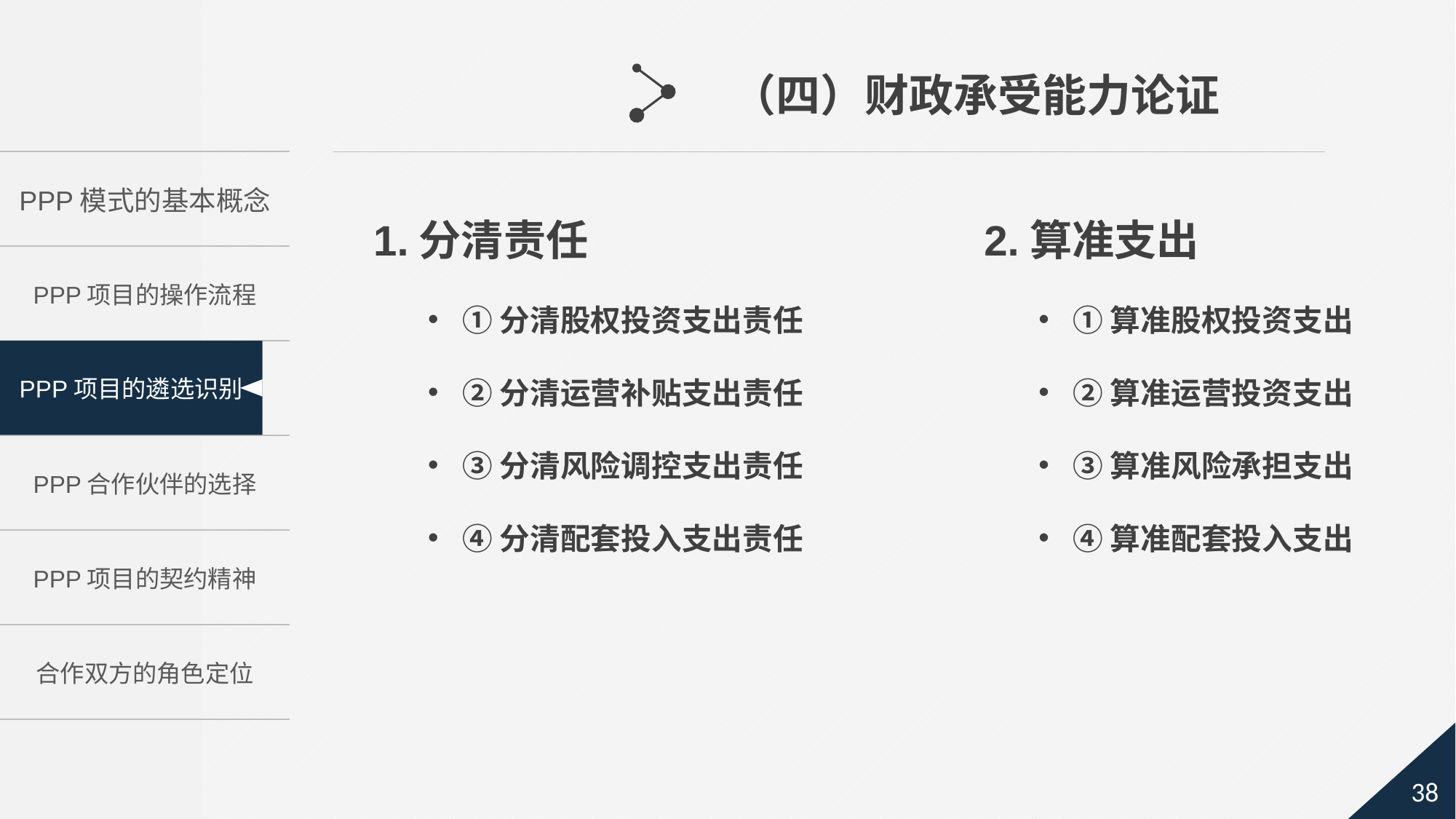

（四）财政承受能力论证
1.分清责任

①分清股权投资支出责任

②分清运营补贴支出责任

③分清风险调控支出责任

④分清配套投入支出责任
2.算准支出

①算准股权投资支出

②算准运营投资支出

③算准风险承担支出

④算准配套投入支出